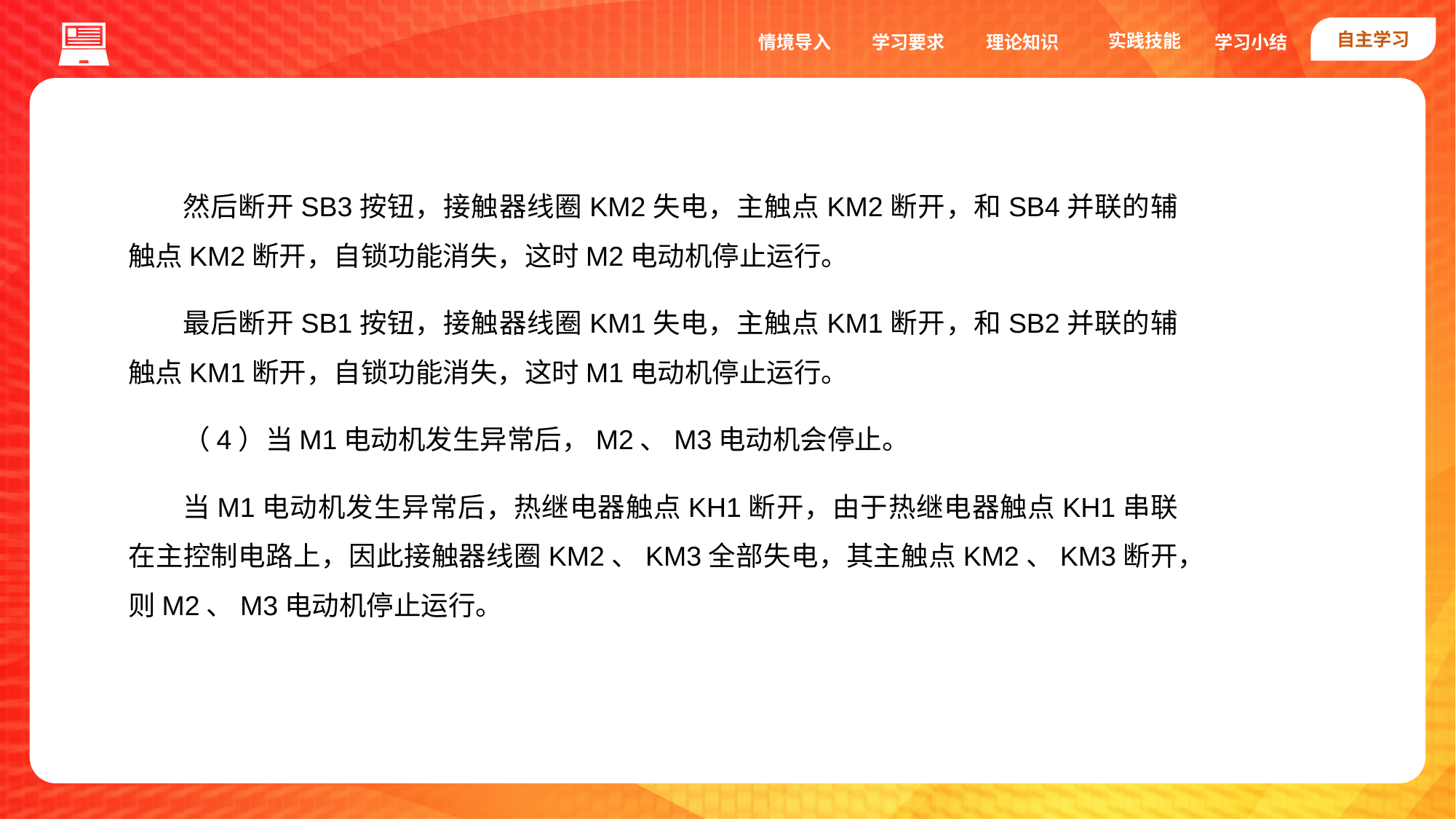

自主学习
实践技能
情境导入
学习要求
理论知识
学习小结

然后断开SB3按钮，接触器线圈KM2失电，主触点KM2断开，和SB4并联的辅触点KM2断开，自锁功能消失，这时M2电动机停止运行。
最后断开SB1按钮，接触器线圈KM1失电，主触点KM1断开，和SB2并联的辅触点KM1断开，自锁功能消失，这时M1电动机停止运行。
（4）当M1电动机发生异常后，M2、M3电动机会停止。
当M1电动机发生异常后，热继电器触点KH1断开，由于热继电器触点KH1串联在主控制电路上，因此接触器线圈KM2、KM3全部失电，其主触点KM2、KM3断开，则M2、M3电动机停止运行。